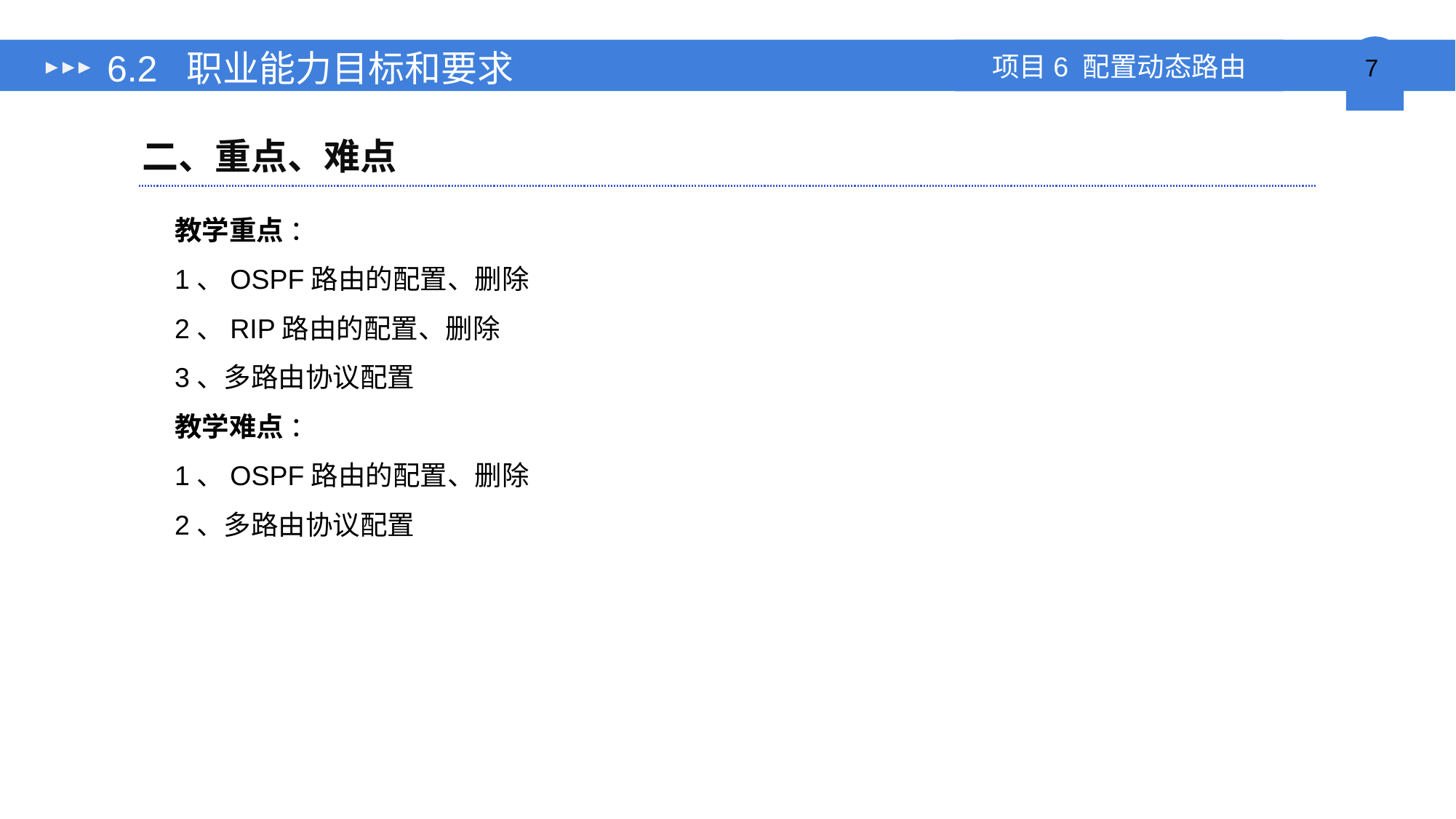

# 6.2  职业能力目标和要求
二、重点、难点

教学重点 ：
1、OSPF路由的配置、删除
2、RIP路由的配置、删除
3、多路由协议配置
教学难点 ：
1、OSPF路由的配置、删除
2、多路由协议配置